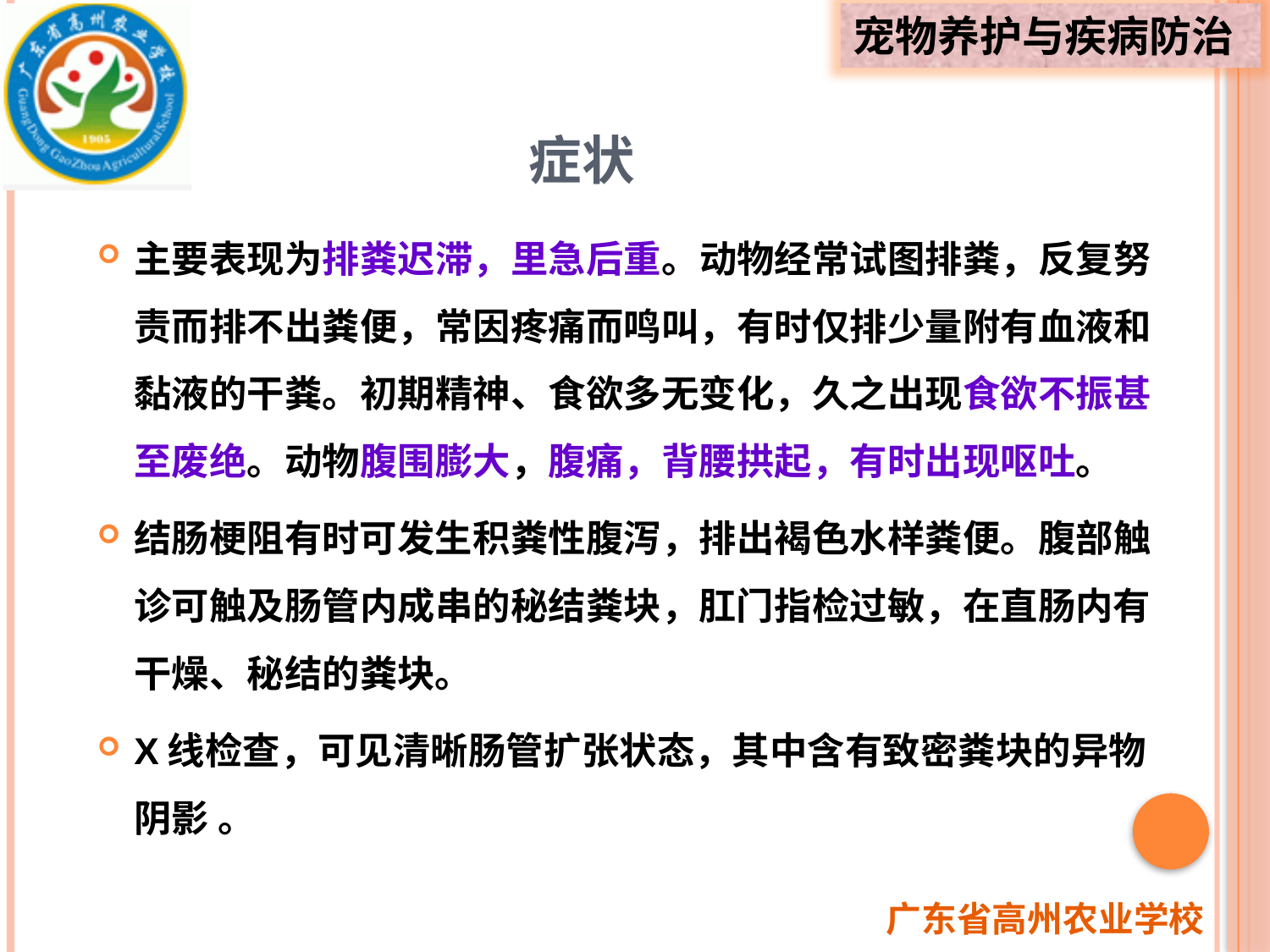

# 症状
主要表现为排粪迟滞，里急后重。动物经常试图排粪，反复努责而排不出粪便，常因疼痛而鸣叫，有时仅排少量附有血液和黏液的干粪。初期精神、食欲多无变化，久之出现食欲不振甚至废绝。动物腹围膨大，腹痛，背腰拱起，有时出现呕吐。
结肠梗阻有时可发生积粪性腹泻，排出褐色水样粪便。腹部触诊可触及肠管内成串的秘结粪块，肛门指检过敏，在直肠内有干燥、秘结的粪块。
X线检查，可见清晰肠管扩张状态，其中含有致密粪块的异物阴影 。